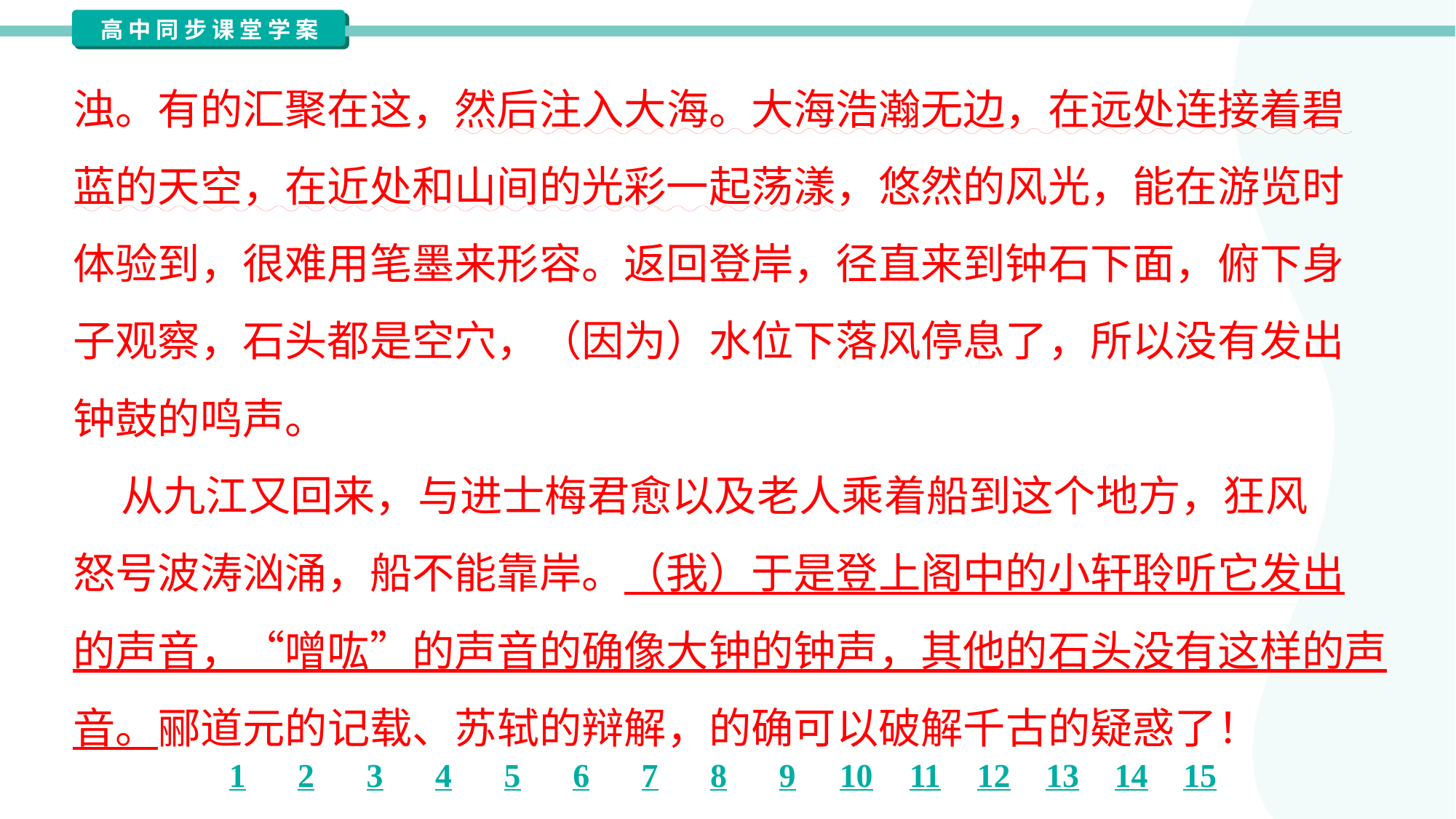

浊。有的汇聚在这，然后注入大海。大海浩瀚无边，在远处连接着碧
蓝的天空，在近处和山间的光彩一起荡漾，悠然的风光，能在游览时
体验到，很难用笔墨来形容。返回登岸，径直来到钟石下面，俯下身
子观察，石头都是空穴，（因为）水位下落风停息了，所以没有发出
钟鼓的鸣声。
    从九江又回来，与进士梅君愈以及老人乘着船到这个地方，狂风
怒号波涛汹涌，船不能靠岸。（我）于是登上阁中的小轩聆听它发出
的声音，“噌吰”的声音的确像大钟的钟声，其他的石头没有这样的声
音。郦道元的记载、苏轼的辩解，的确可以破解千古的疑惑了！